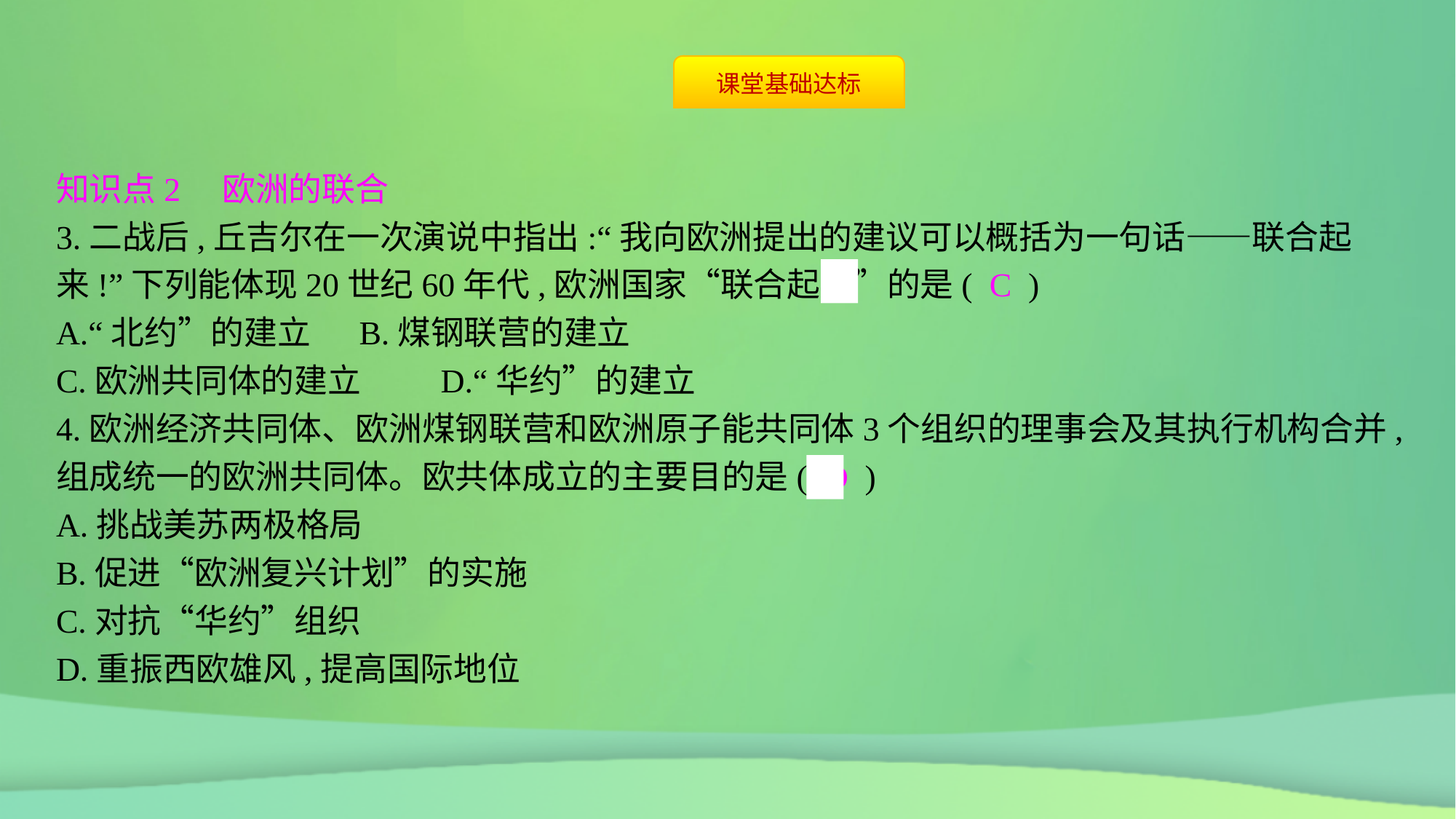

知识点2　欧洲的联合
3.二战后,丘吉尔在一次演说中指出:“我向欧洲提出的建议可以概括为一句话——联合起来!”下列能体现20世纪60年代,欧洲国家“联合起来”的是(  C  )
A.“北约”的建立	B.煤钢联营的建立
C.欧洲共同体的建立	D.“华约”的建立
4.欧洲经济共同体、欧洲煤钢联营和欧洲原子能共同体3个组织的理事会及其执行机构合并,组成统一的欧洲共同体。欧共体成立的主要目的是(  D  )
A.挑战美苏两极格局
B.促进“欧洲复兴计划”的实施
C.对抗“华约”组织
D.重振西欧雄风,提高国际地位